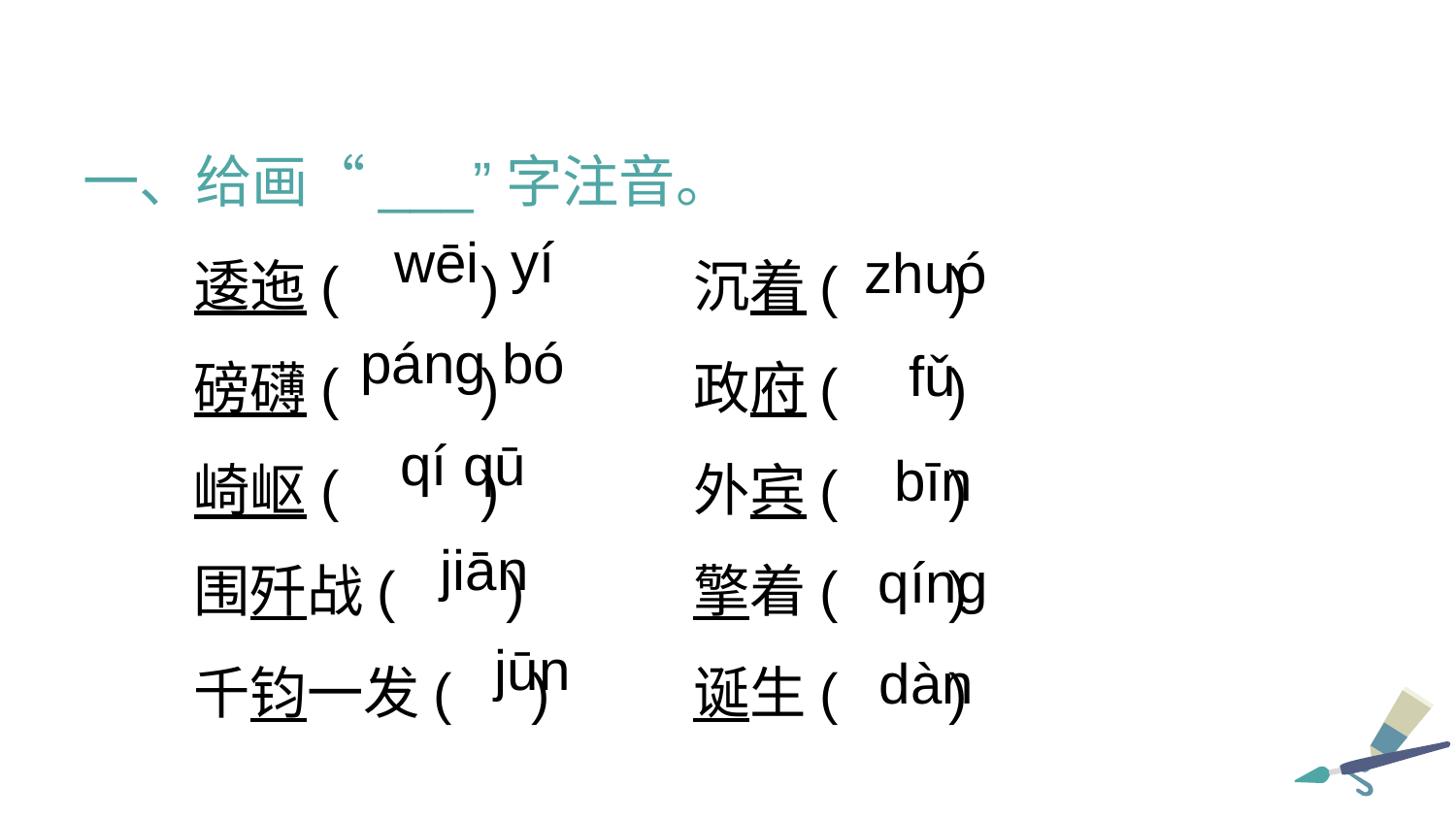

一、给画“___”字注音。
逶迤(         )	沉着(       )
磅礴(         )	政府(       )
崎岖(         )	外宾(       )
围歼战(       )	擎着(       )
千钧一发(     )	诞生(       )
wēi  yí
zhuó
páng bó
fǔ
qí qū
bīn
jiān
qíng
jūn
dàn